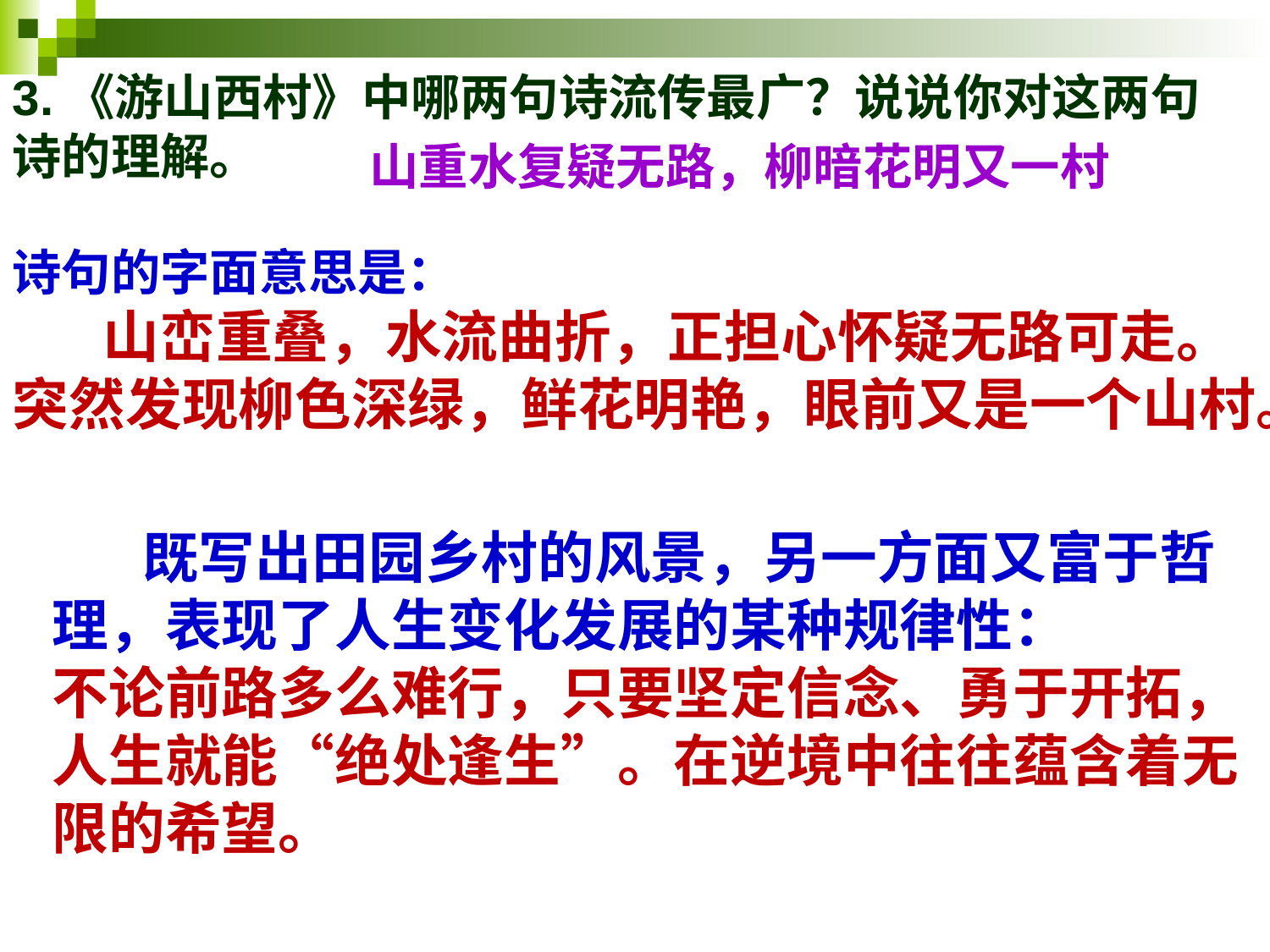

3.《游山西村》中哪两句诗流传最广？说说你对这两句诗的理解。
山重水复疑无路，柳暗花明又一村
诗句的字面意思是：
       山峦重叠，水流曲折，正担心怀疑无路可走。
突然发现柳色深绿，鲜花明艳，眼前又是一个山村。
       既写出田园乡村的风景，另一方面又富于哲理，表现了人生变化发展的某种规律性：
不论前路多么难行，只要坚定信念、勇于开拓，人生就能“绝处逢生”。在逆境中往往蕴含着无限的希望。